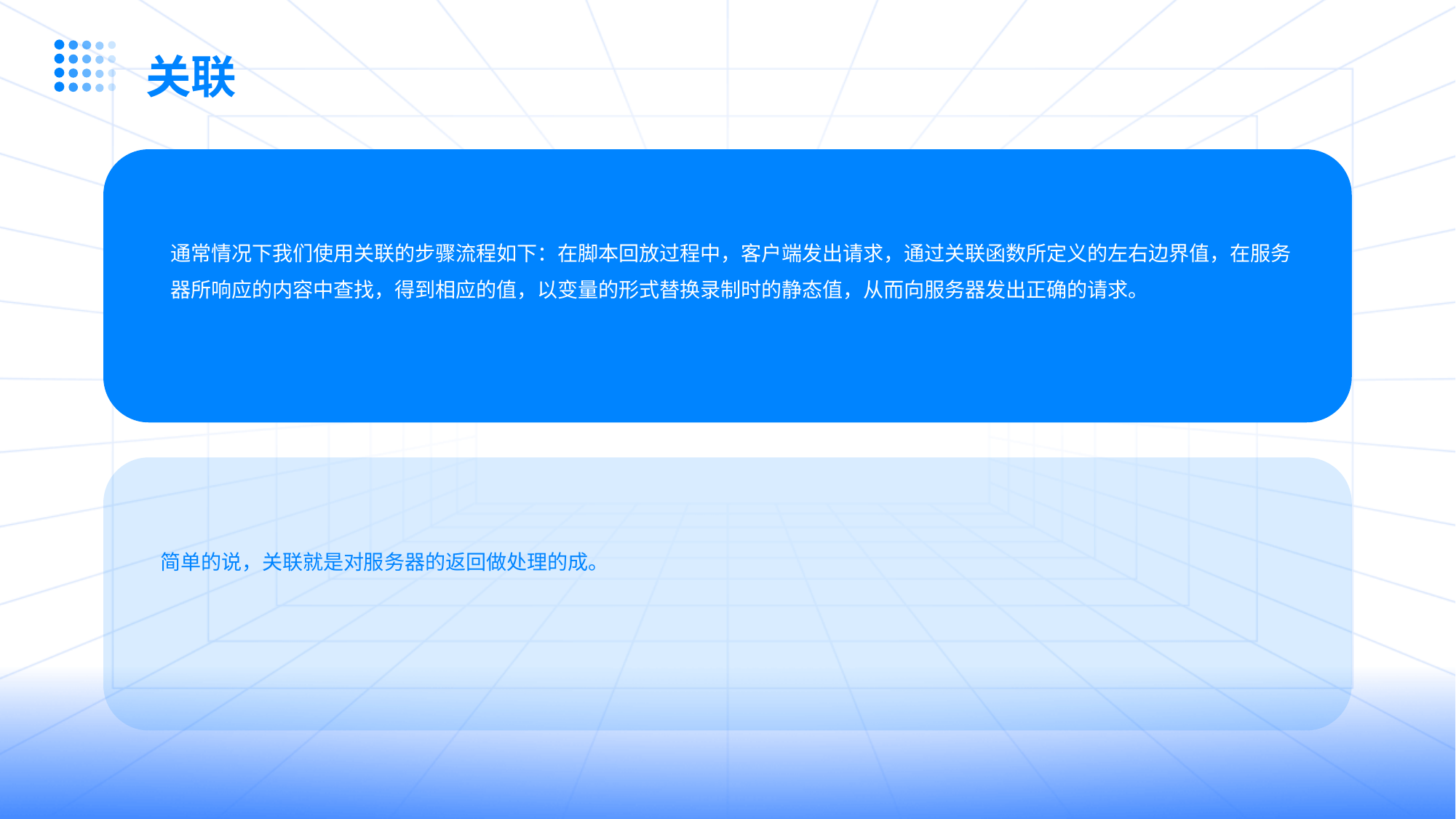

关联

通常情况下我们使用关联的步骤流程如下：在脚本回放过程中，客户端发出请求，通过关联函数所定义的左右边界值，在服务器所响应的内容中查找，得到相应的值，以变量的形式替换录制时的静态值，从而向服务器发出正确的请求。

简单的说，关联就是对服务器的返回做处理的成。